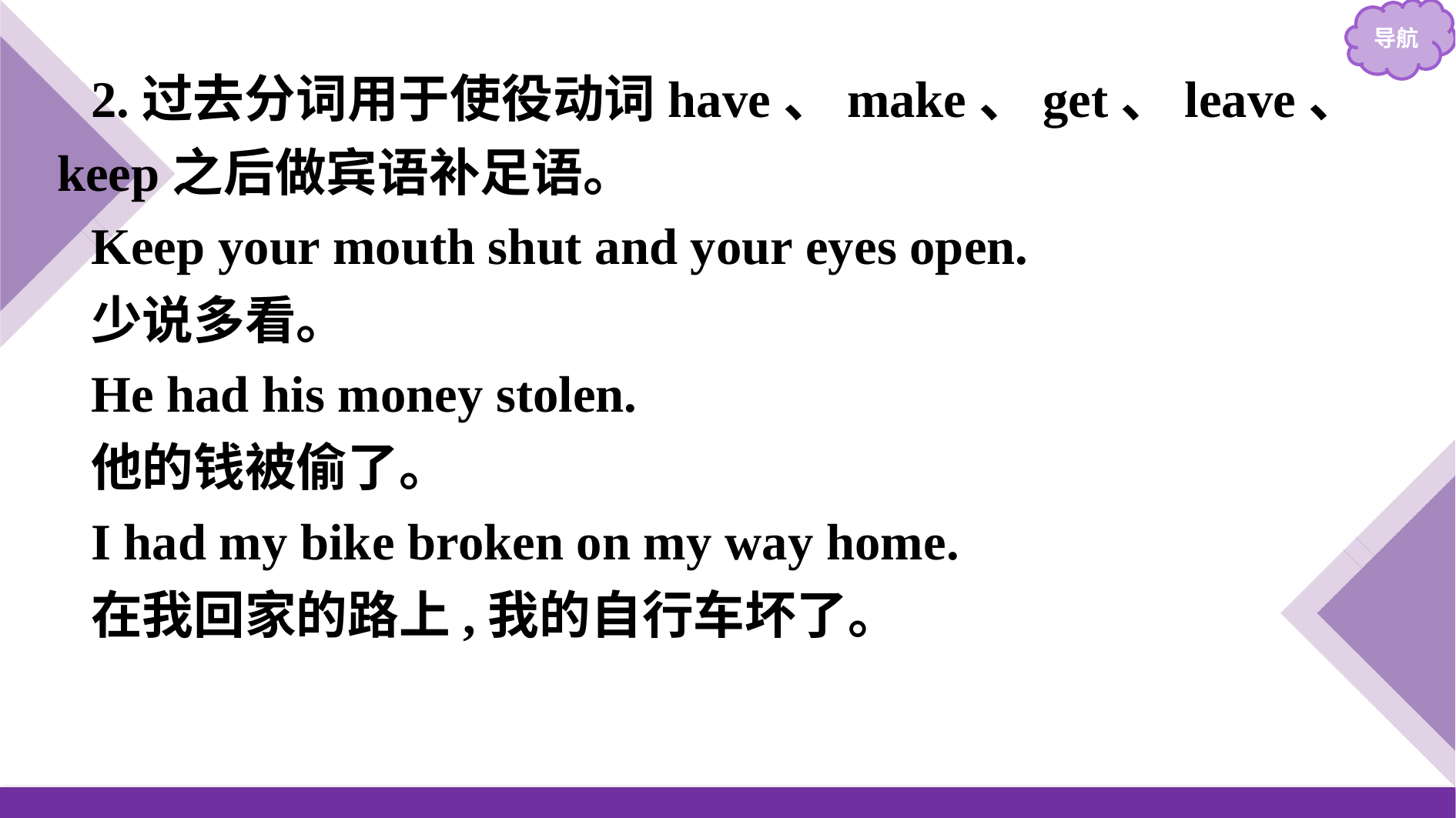

2.过去分词用于使役动词have、make、get、leave、keep之后做宾语补足语。
Keep your mouth shut and your eyes open.
少说多看。
He had his money stolen.
他的钱被偷了。
I had my bike broken on my way home.
在我回家的路上,我的自行车坏了。